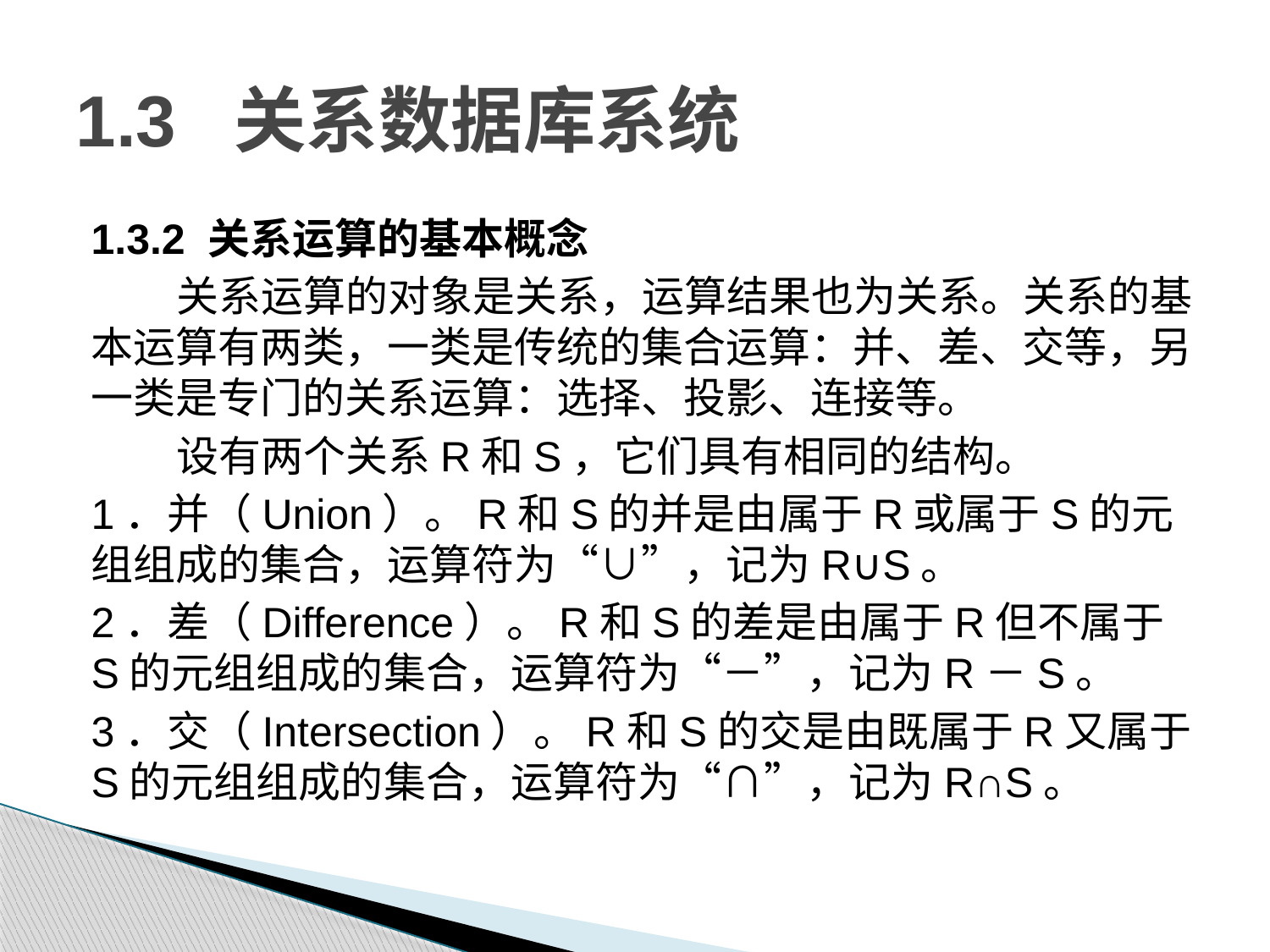

# 1.3  关系数据库系统
1.3.2 关系运算的基本概念
关系运算的对象是关系，运算结果也为关系。关系的基本运算有两类，一类是传统的集合运算：并、差、交等，另一类是专门的关系运算：选择、投影、连接等。
设有两个关系R和S，它们具有相同的结构。
1．并（Union）。R和S的并是由属于R或属于S的元组组成的集合，运算符为“∪”，记为R∪S。
2．差（Difference）。R和S的差是由属于R但不属于S的元组组成的集合，运算符为“－”，记为R－S。
3．交（Intersection）。R和S的交是由既属于R又属于S的元组组成的集合，运算符为“∩”，记为R∩S。